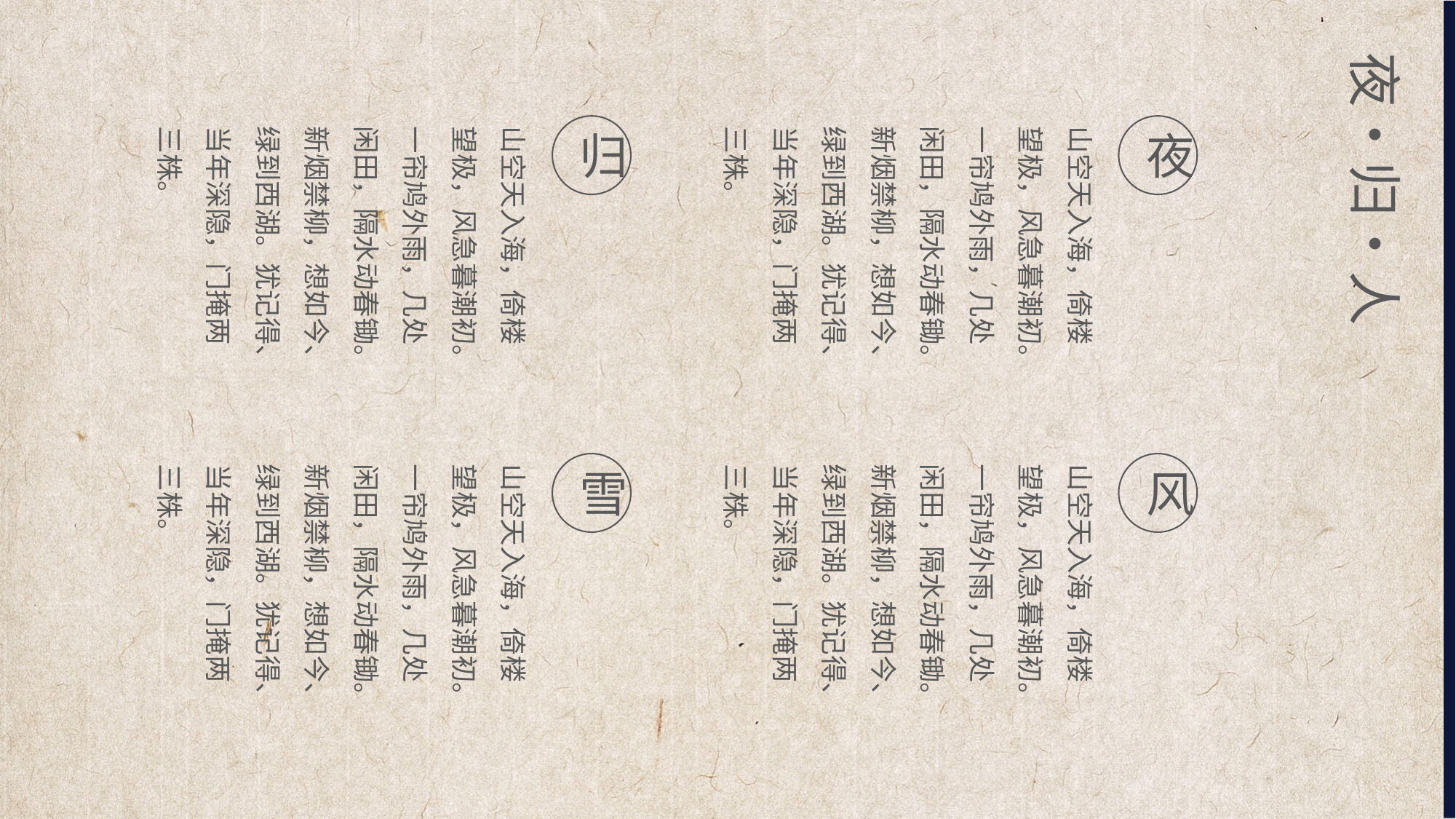

夜•归•人
山空天入海，倚楼望极，风急暮潮初。一帘鸠外雨，几处闲田，隔水动春锄。新烟禁柳，想如今、绿到西湖。犹记得、当年深隐，门掩两三株。
山空天入海，倚楼望极，风急暮潮初。一帘鸠外雨，几处闲田，隔水动春锄。新烟禁柳，想如今、绿到西湖。犹记得、当年深隐，门掩两三株。

归

夜
山空天入海，倚楼望极，风急暮潮初。一帘鸠外雨，几处闲田，隔水动春锄。新烟禁柳，想如今、绿到西湖。犹记得、当年深隐，门掩两三株。

雪
山空天入海，倚楼望极，风急暮潮初。一帘鸠外雨，几处闲田，隔水动春锄。新烟禁柳，想如今、绿到西湖。犹记得、当年深隐，门掩两三株。

风